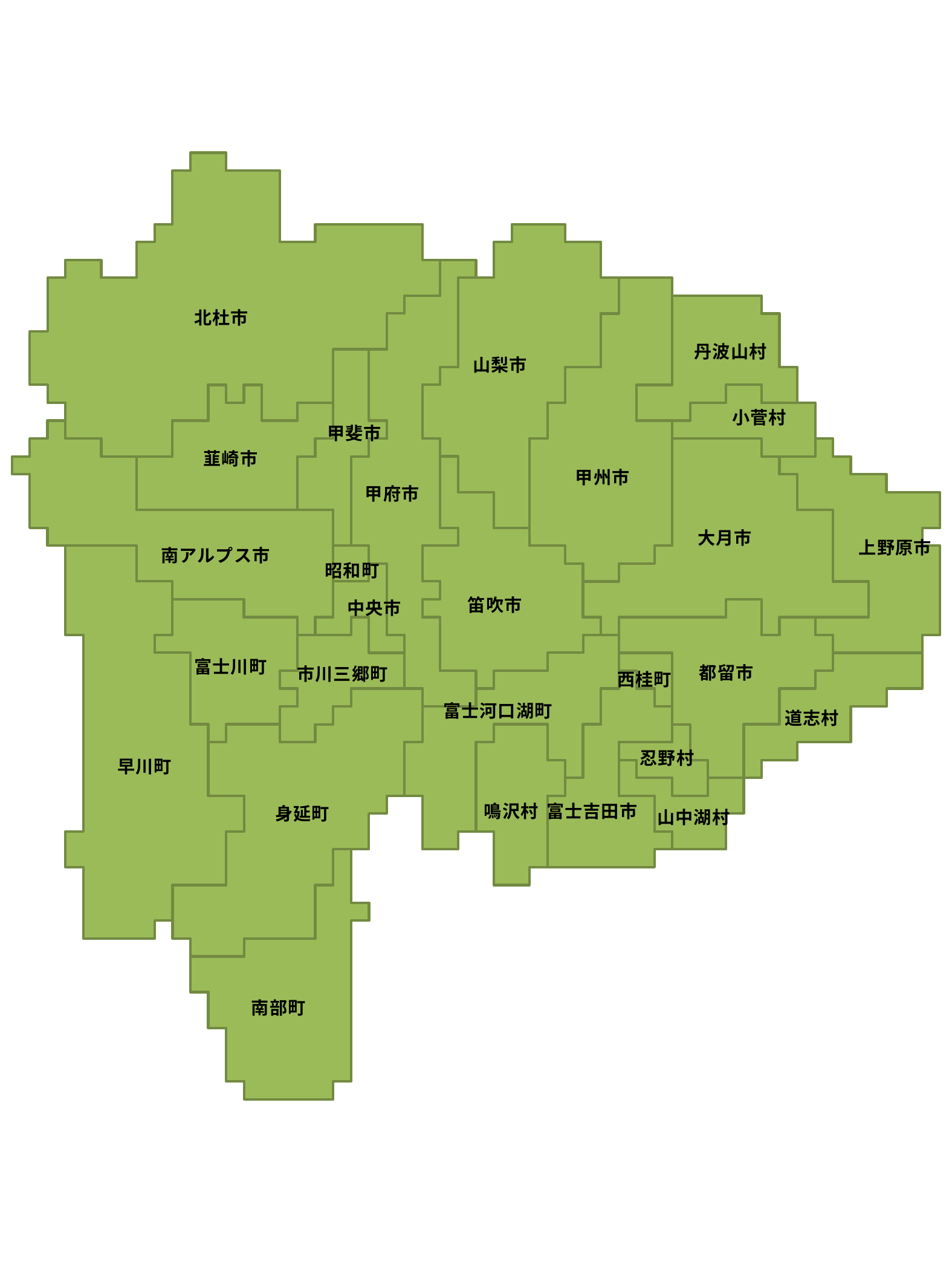

北杜市
丹波山村
山梨市
小菅村
甲斐市
韮崎市
甲州市
甲府市
大月市
上野原市
南アルプス市
昭和町
笛吹市
中央市
富士川町
都留市
市川三郷町
西桂町
富士河口湖町
道志村
忍野村
早川町
富士吉田市
鳴沢村
身延町
山中湖村
南部町